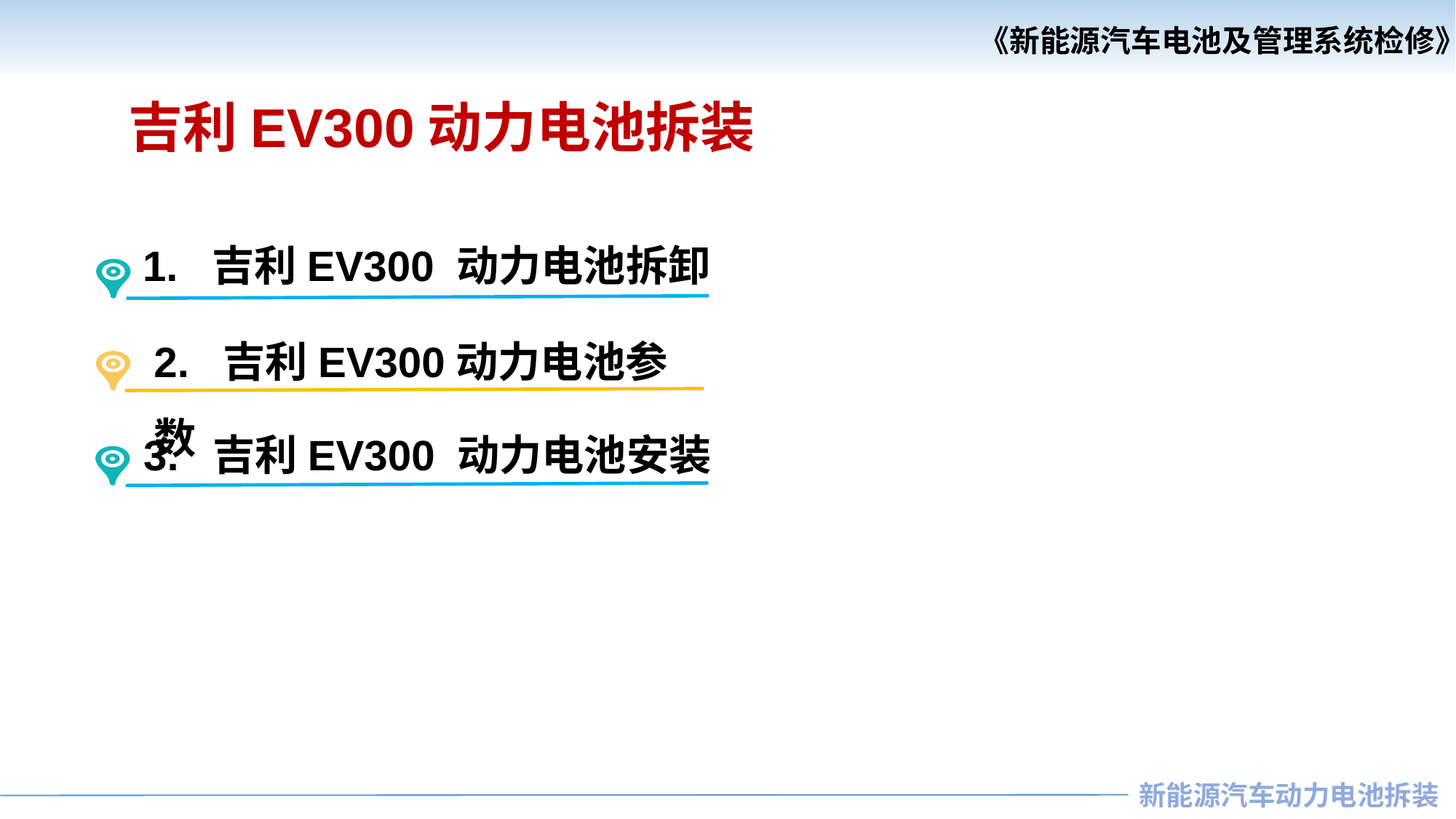

《新能源汽车电池及管理系统检修》
《汽车安全与舒适系统检修》
吉利EV300动力电池拆装
1.  吉利EV300 动力电池拆卸

2.  吉利EV300动力电池参数

3.  吉利EV300 动力电池安装